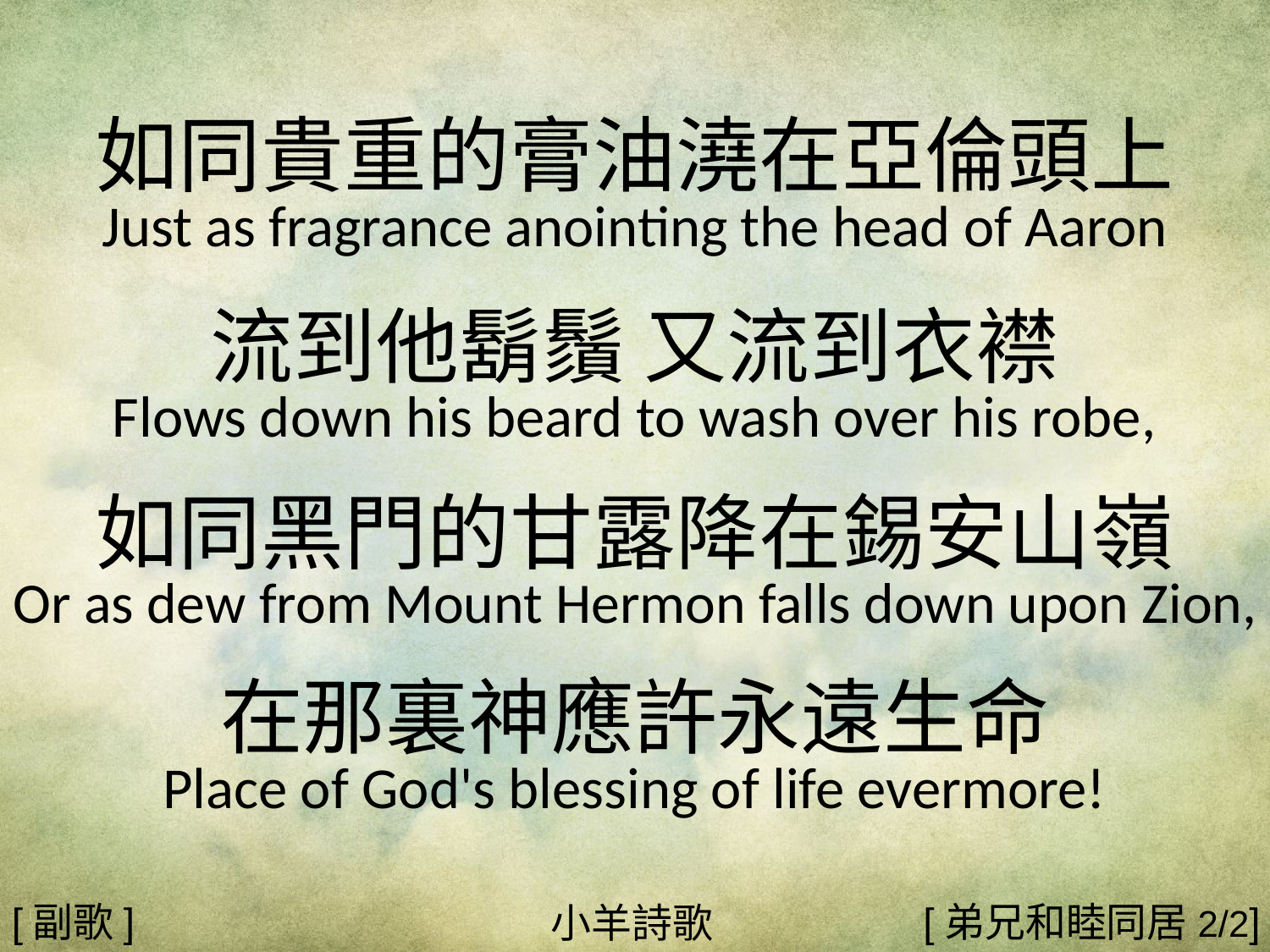

如同貴重的膏油澆在亞倫頭上
Just as fragrance anointing the head of Aaron

流到他鬍鬚 又流到衣襟
Flows down his beard to wash over his robe,

如同黑門的甘露降在錫安山嶺
Or as dew from Mount Hermon falls down upon Zion,

在那裏神應許永遠生命
Place of God's blessing of life evermore!
#

[副歌]
[弟兄和睦同居2/2]
小羊詩歌